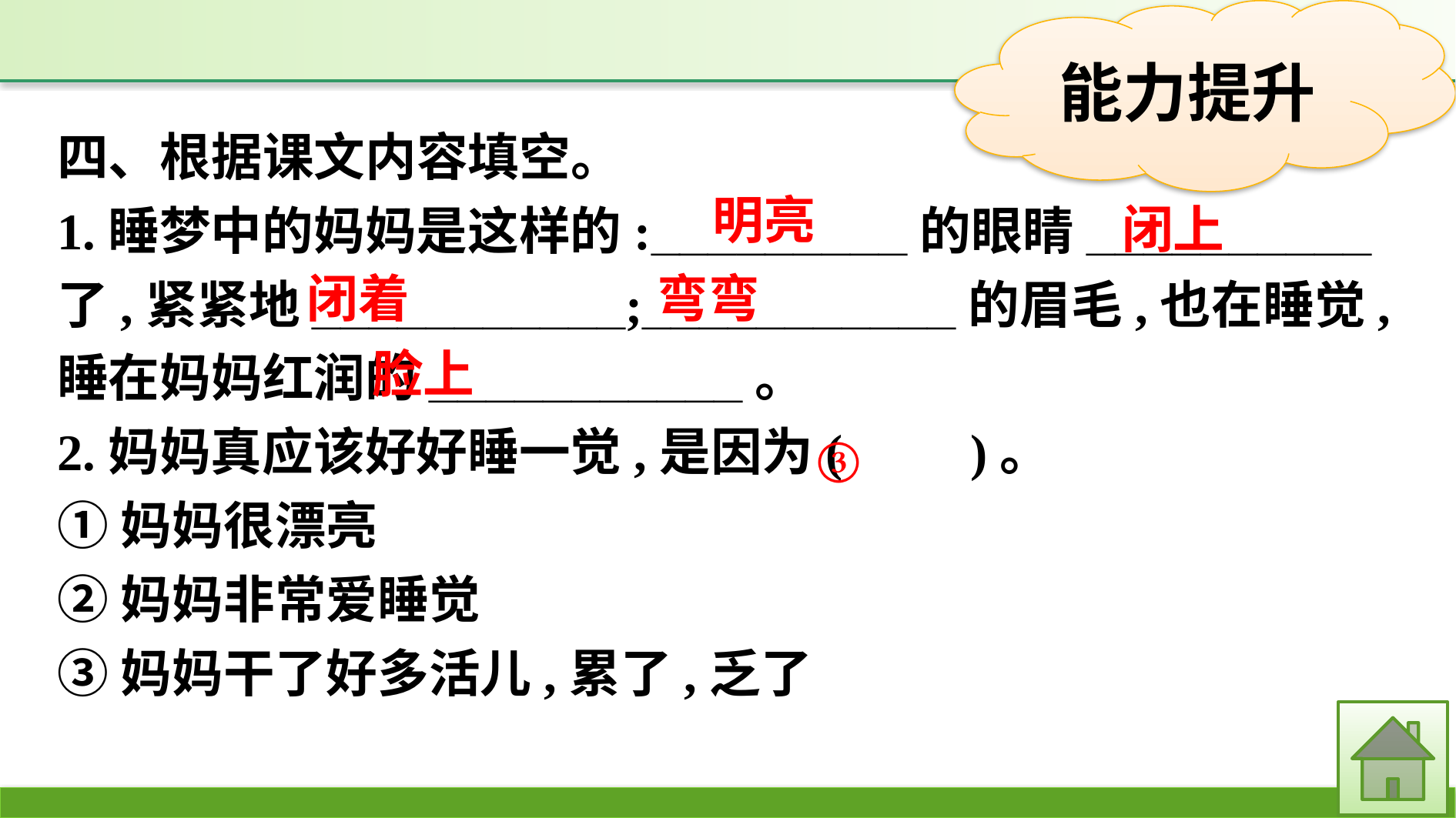

四、根据课文内容填空。
1.睡梦中的妈妈是这样的:_________的眼睛__________了,紧紧地___________;___________的眉毛,也在睡觉,睡在妈妈红润的___________。
2.妈妈真应该好好睡一觉,是因为(　　)。
①妈妈很漂亮
②妈妈非常爱睡觉
③妈妈干了好多活儿,累了,乏了
明亮
闭上
闭着
弯弯
脸上
③